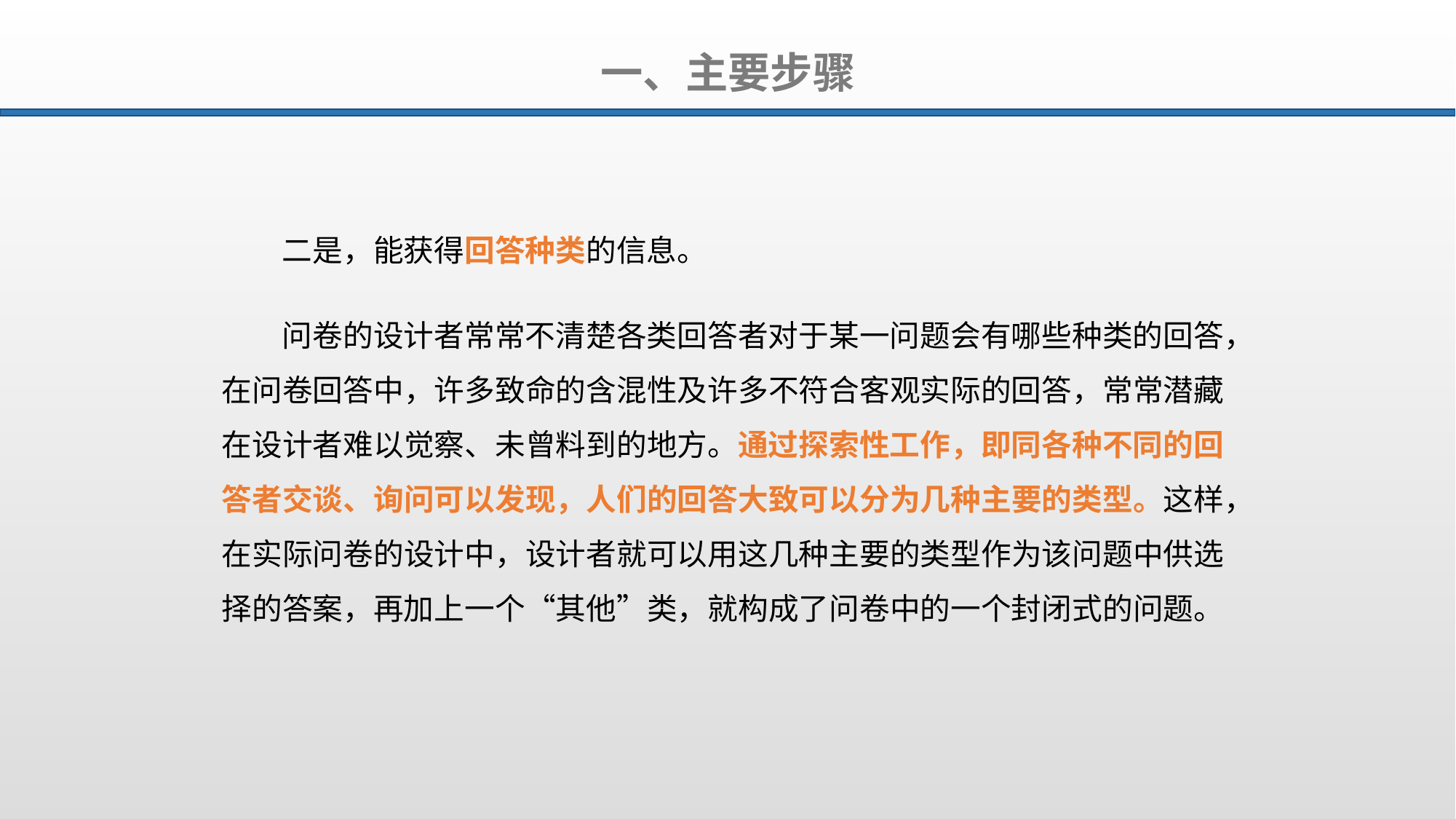

一、主要步骤

二是，能获得回答种类的信息。
问卷的设计者常常不清楚各类回答者对于某一问题会有哪些种类的回答，在问卷回答中，许多致命的含混性及许多不符合客观实际的回答，常常潜藏在设计者难以觉察、未曾料到的地方。通过探索性工作，即同各种不同的回答者交谈、询问可以发现，人们的回答大致可以分为几种主要的类型。这样，在实际问卷的设计中，设计者就可以用这几种主要的类型作为该问题中供选择的答案，再加上一个“其他”类，就构成了问卷中的一个封闭式的问题。